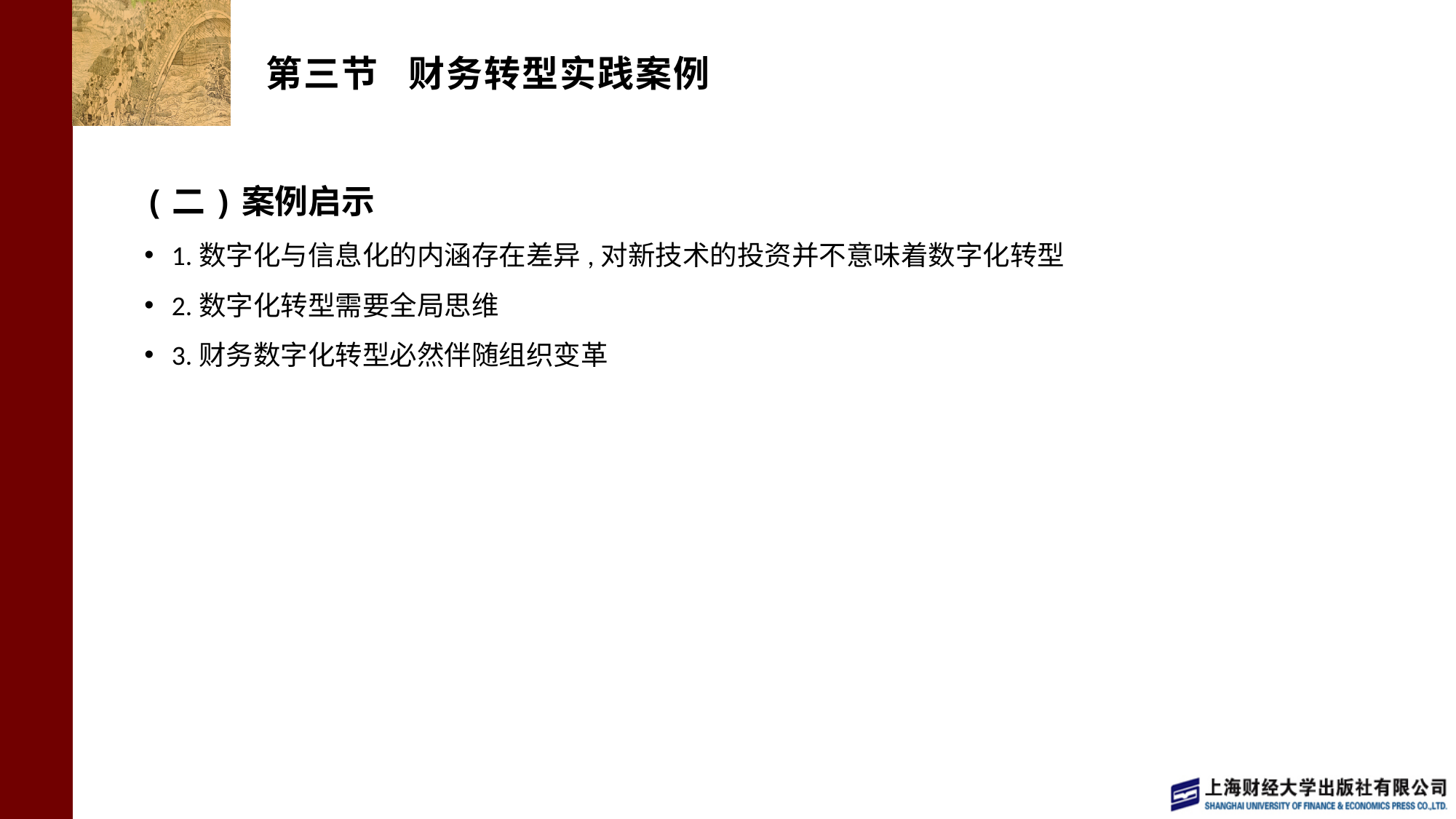

# 第三节   财务转型实践案例
(二)案例启示
1.数字化与信息化的内涵存在差异,对新技术的投资并不意味着数字化转型
2.数字化转型需要全局思维
3.财务数字化转型必然伴随组织变革
13